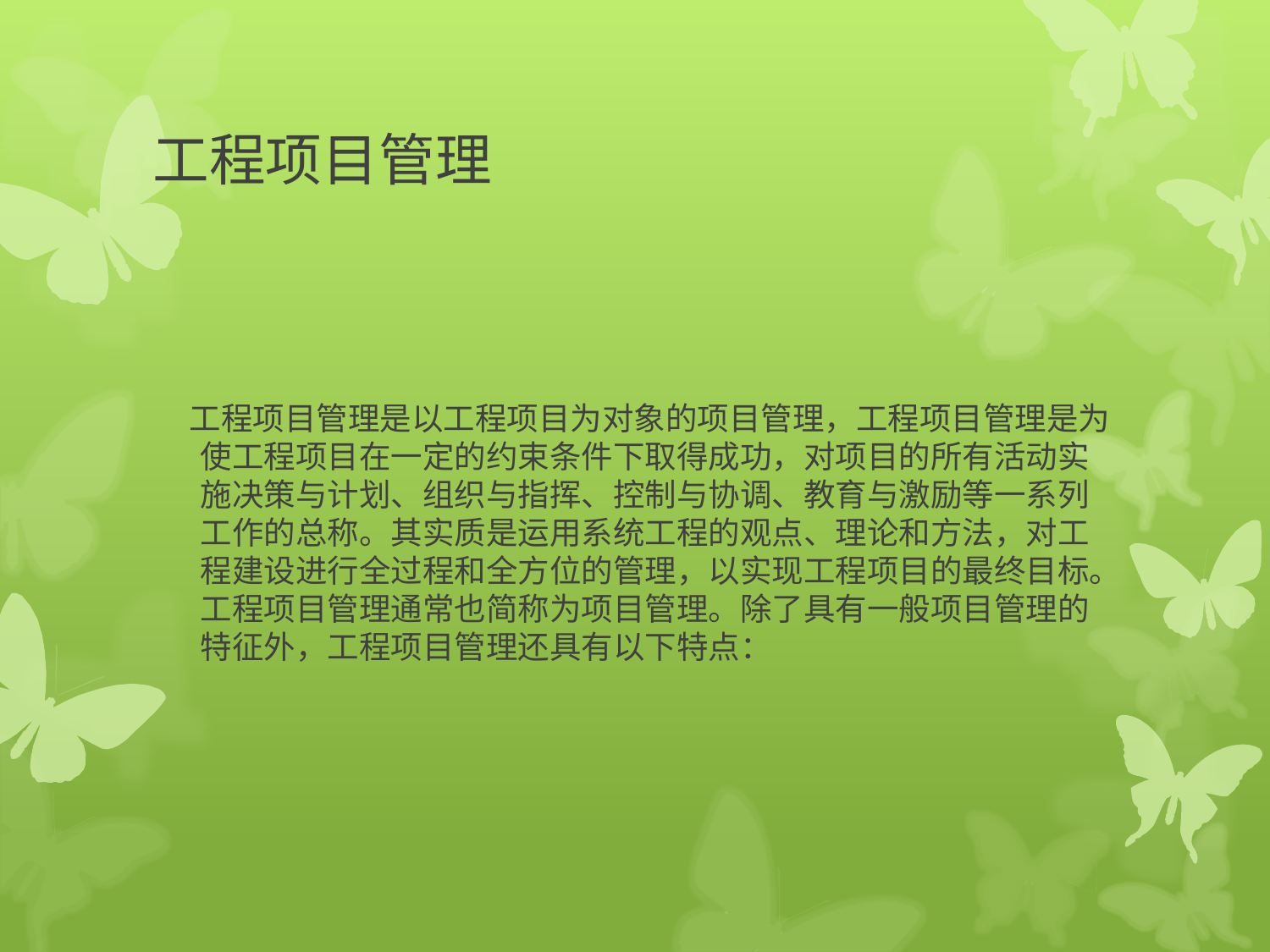

# 工程项目管理
    工程项目管理是以工程项目为对象的项目管理，工程项目管理是为使工程项目在一定的约束条件下取得成功，对项目的所有活动实施决策与计划、组织与指挥、控制与协调、教育与激励等一系列工作的总称。其实质是运用系统工程的观点、理论和方法，对工程建设进行全过程和全方位的管理，以实现工程项目的最终目标。工程项目管理通常也简称为项目管理。除了具有一般项目管理的特征外，工程项目管理还具有以下特点：